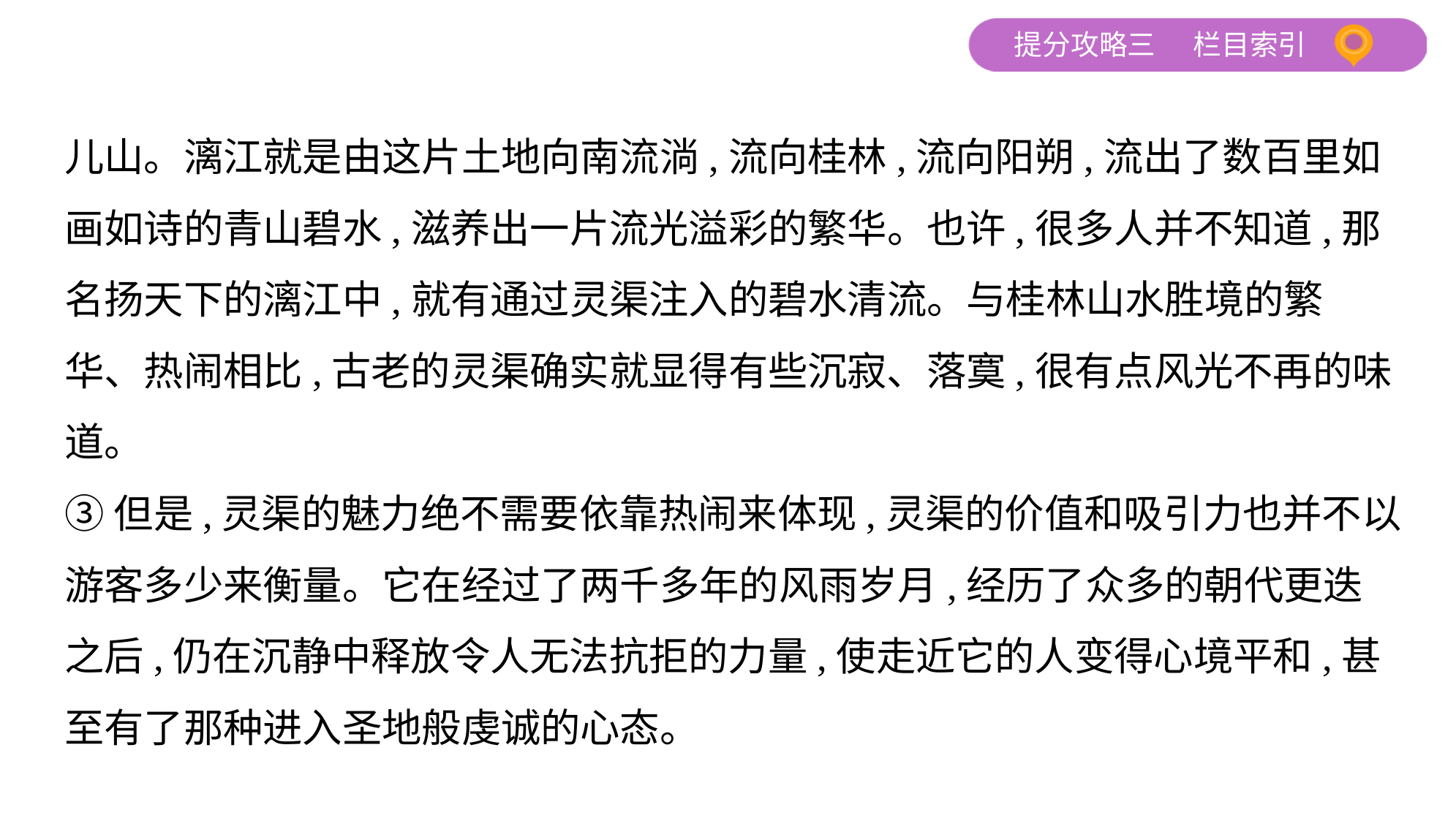

儿山。漓江就是由这片土地向南流淌,流向桂林,流向阳朔,流出了数百里如
画如诗的青山碧水,滋养出一片流光溢彩的繁华。也许,很多人并不知道,那
名扬天下的漓江中,就有通过灵渠注入的碧水清流。与桂林山水胜境的繁
华、热闹相比,古老的灵渠确实就显得有些沉寂、落寞,很有点风光不再的味
道。
③但是,灵渠的魅力绝不需要依靠热闹来体现,灵渠的价值和吸引力也并不以
游客多少来衡量。它在经过了两千多年的风雨岁月,经历了众多的朝代更迭
之后,仍在沉静中释放令人无法抗拒的力量,使走近它的人变得心境平和,甚
至有了那种进入圣地般虔诚的心态。